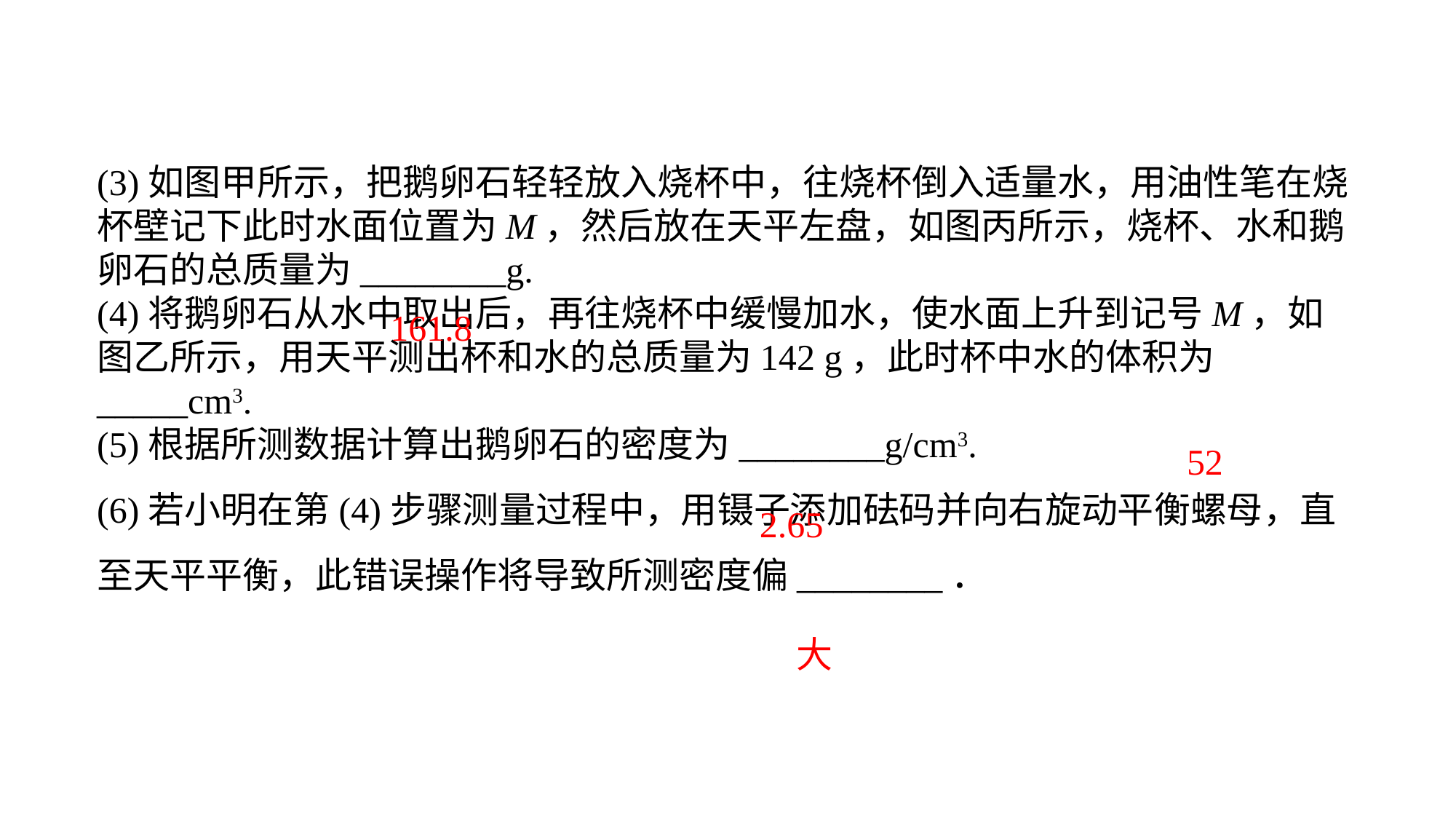

(3)如图甲所示，把鹅卵石轻轻放入烧杯中，往烧杯倒入适量水，用油性笔在烧杯壁记下此时水面位置为M，然后放在天平左盘，如图丙所示，烧杯、水和鹅卵石的总质量为________g.(4)将鹅卵石从水中取出后，再往烧杯中缓慢加水，使水面上升到记号M，如图乙所示，用天平测出杯和水的总质量为142 g，此时杯中水的体积为_____cm3.(5)根据所测数据计算出鹅卵石的密度为________g/cm3.(6)若小明在第(4)步骤测量过程中，用镊子添加砝码并向右旋动平衡螺母，直至天平平衡，此错误操作将导致所测密度偏________．
161.8
52
2.65
大